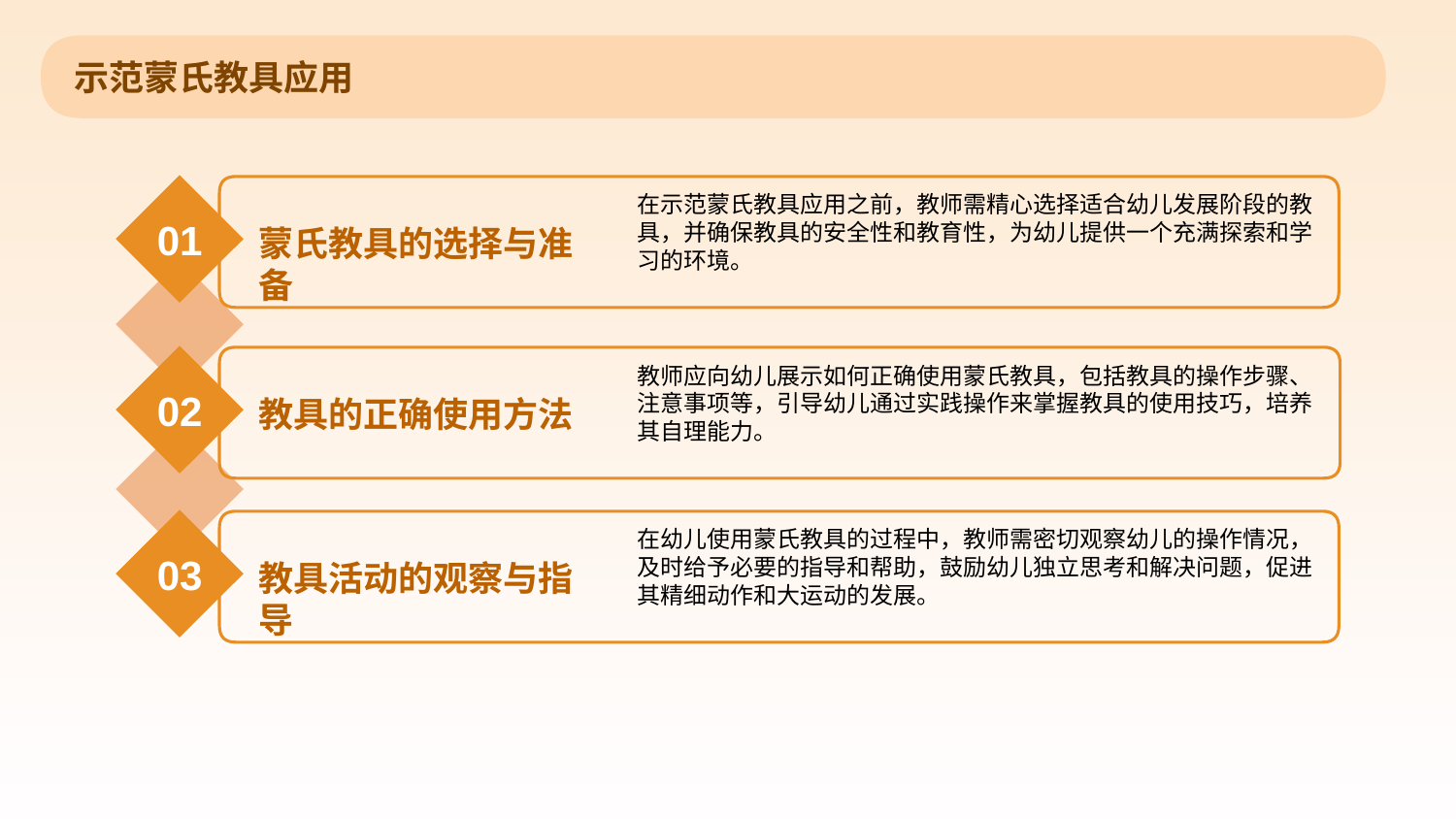

示范蒙氏教具应用
在示范蒙氏教具应用之前，教师需精心选择适合幼儿发展阶段的教具，并确保教具的安全性和教育性，为幼儿提供一个充满探索和学习的环境。

01

蒙氏教具的选择与准备

教师应向幼儿展示如何正确使用蒙氏教具，包括教具的操作步骤、注意事项等，引导幼儿通过实践操作来掌握教具的使用技巧，培养其自理能力。

02

教具的正确使用方法

在幼儿使用蒙氏教具的过程中，教师需密切观察幼儿的操作情况，及时给予必要的指导和帮助，鼓励幼儿独立思考和解决问题，促进其精细动作和大运动的发展。

03

教具活动的观察与指导